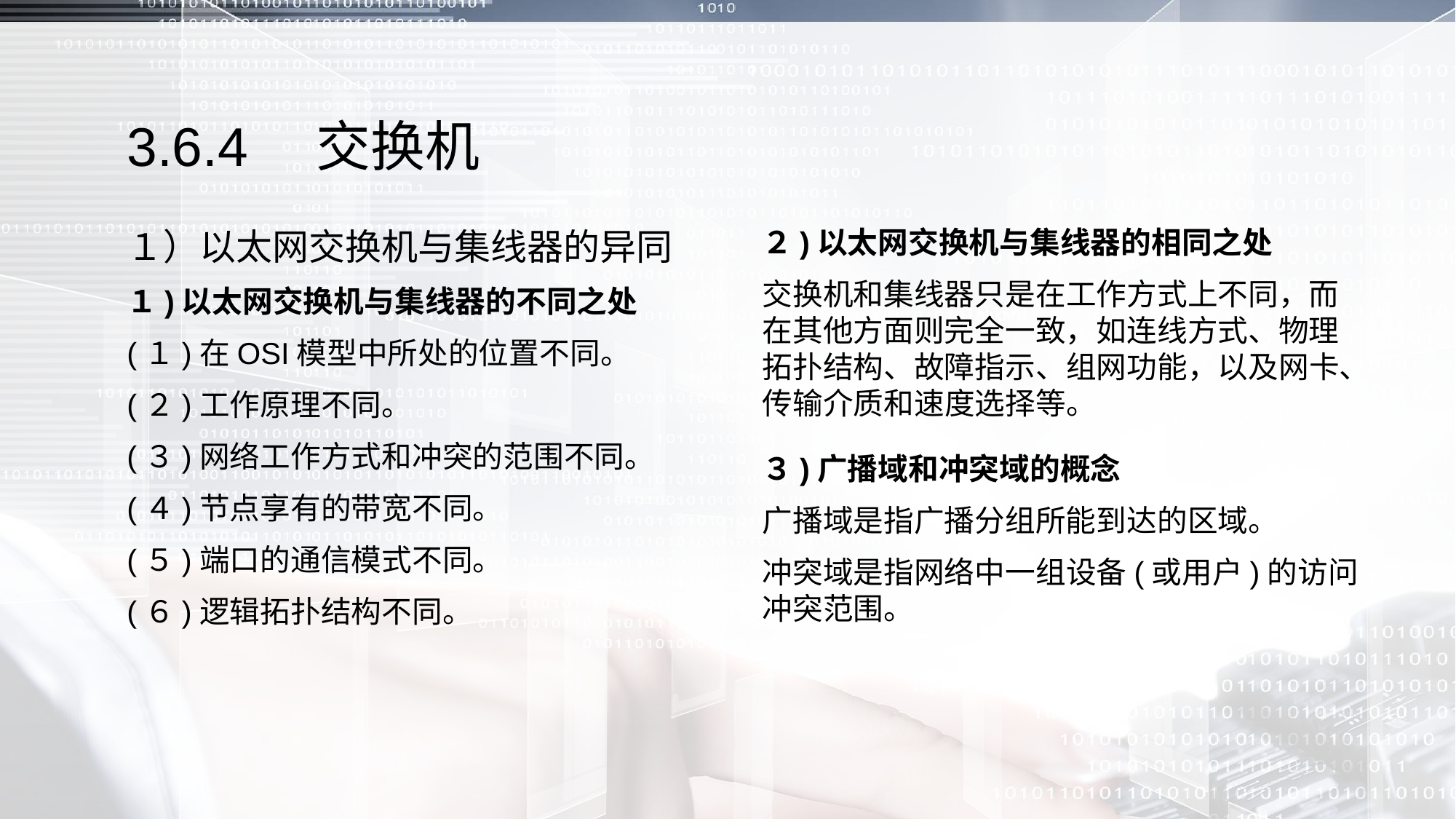

# 3.6.4　交换机
１）以太网交换机与集线器的异同
１)以太网交换机与集线器的不同之处
(１)在OSI模型中所处的位置不同。
(２)工作原理不同。
(３)网络工作方式和冲突的范围不同。
(４)节点享有的带宽不同。
(５)端口的通信模式不同。
(６)逻辑拓扑结构不同。
２)以太网交换机与集线器的相同之处
交换机和集线器只是在工作方式上不同，而在其他方面则完全一致，如连线方式、物理拓扑结构、故障指示、组网功能，以及网卡、传输介质和速度选择等。
３)广播域和冲突域的概念
广播域是指广播分组所能到达的区域。
冲突域是指网络中一组设备(或用户)的访问冲突范围。